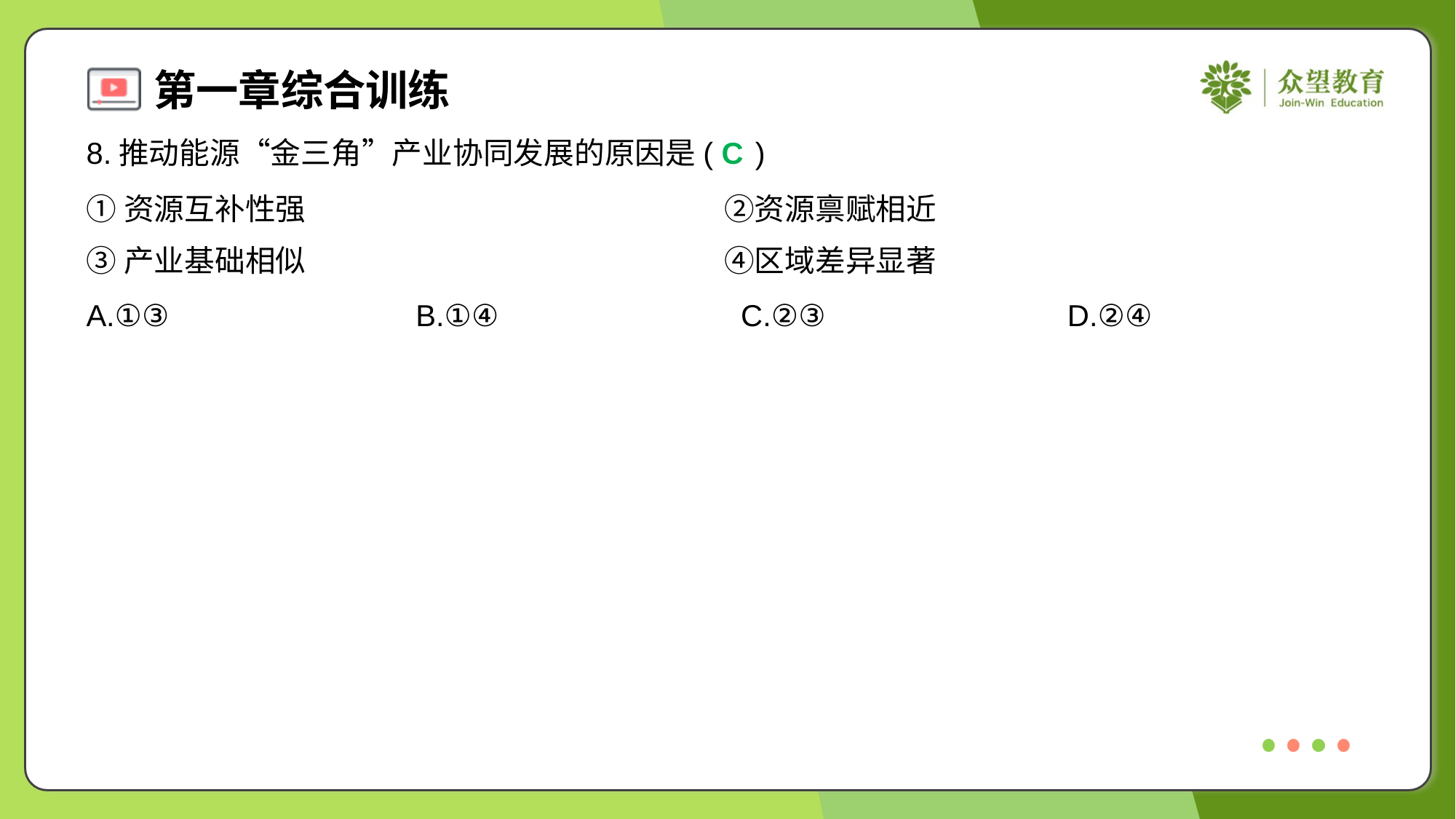

8.推动能源“金三角”产业协同发展的原因是(     )
C
①资源互补性强	②资源禀赋相近
③产业基础相似	④区域差异显著
A.①③	B.①④	C.②③	D.②④